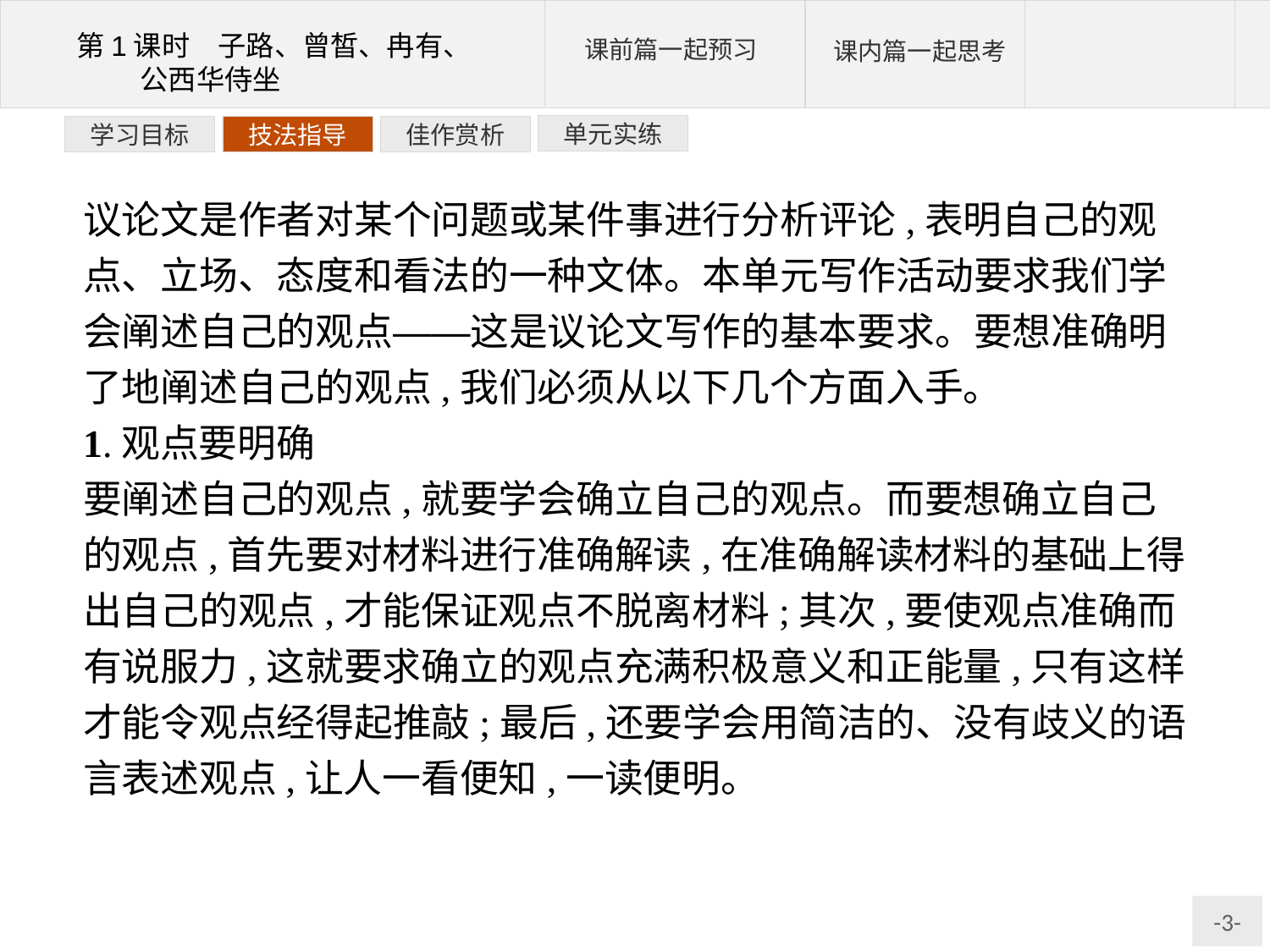

单元实练
佳作赏析
技法指导
学习目标
议论文是作者对某个问题或某件事进行分析评论,表明自己的观点、立场、态度和看法的一种文体。本单元写作活动要求我们学会阐述自己的观点——这是议论文写作的基本要求。要想准确明了地阐述自己的观点,我们必须从以下几个方面入手。
1.观点要明确
要阐述自己的观点,就要学会确立自己的观点。而要想确立自己的观点,首先要对材料进行准确解读,在准确解读材料的基础上得出自己的观点,才能保证观点不脱离材料;其次,要使观点准确而有说服力,这就要求确立的观点充满积极意义和正能量,只有这样才能令观点经得起推敲;最后,还要学会用简洁的、没有歧义的语言表述观点,让人一看便知,一读便明。